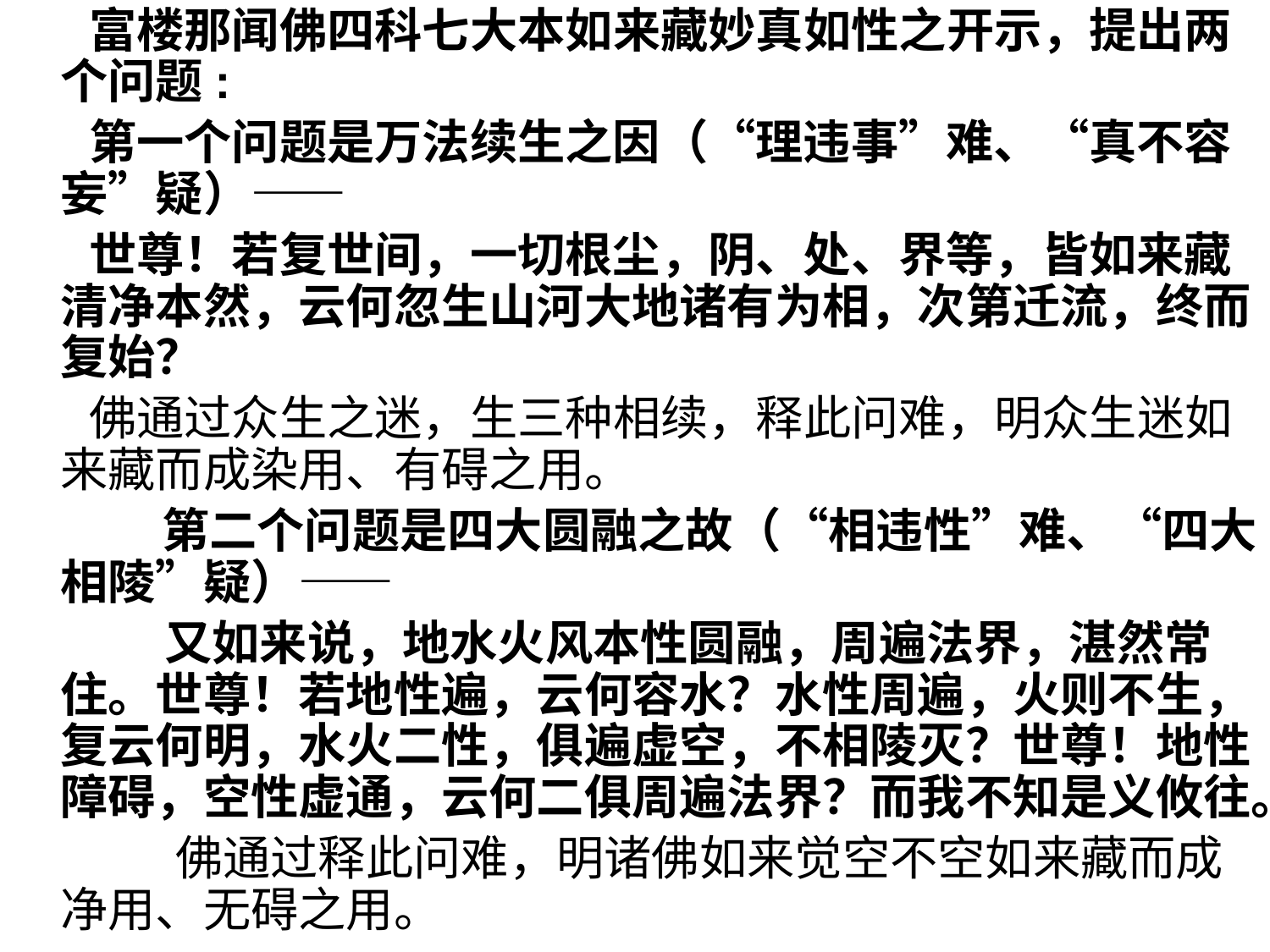

富楼那闻佛四科七大本如来藏妙真如性之开示，提出两个问题:
      第一个问题是万法续生之因（“理违事”难、“真不容妄”疑）——
      世尊！若复世间，一切根尘，阴、处、界等，皆如来藏清净本然，云何忽生山河大地诸有为相，次第迁流，终而复始？
      佛通过众生之迷，生三种相续，释此问难，明众生迷如来藏而成染用、有碍之用。
             第二个问题是四大圆融之故（“相违性”难、“四大相陵”疑）——
             又如来说，地水火风本性圆融，周遍法界，湛然常住。世尊！若地性遍，云何容水？水性周遍，火则不生，复云何明，水火二性，俱遍虚空，不相陵灭？世尊！地性障碍，空性虚通，云何二俱周遍法界？而我不知是义攸往。
              佛通过释此问难，明诸佛如来觉空不空如来藏而成净用、无碍之用。